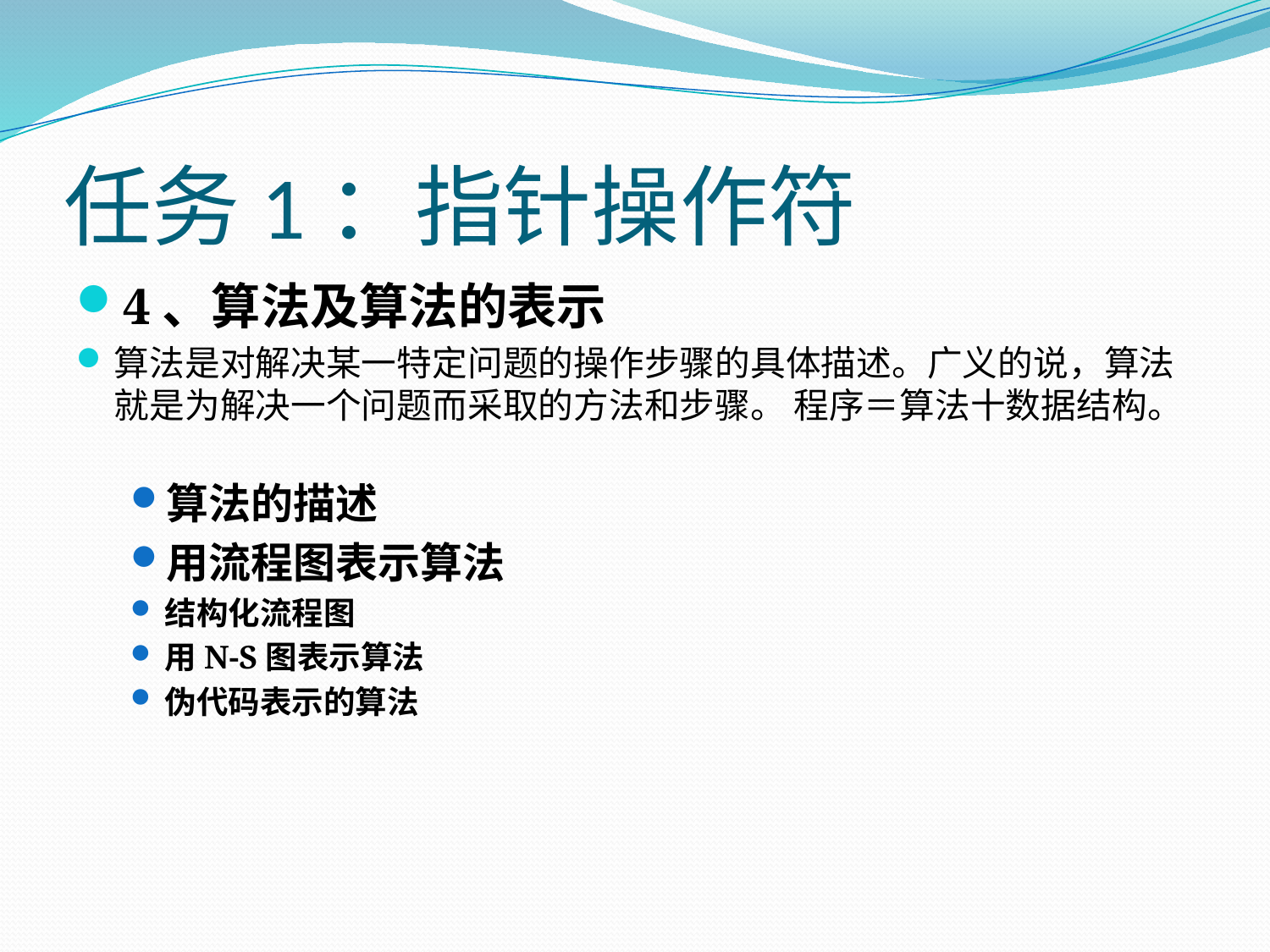

# 任务1：指针操作符
4、算法及算法的表示
算法是对解决某一特定问题的操作步骤的具体描述。广义的说，算法就是为解决一个问题而采取的方法和步骤。 程序＝算法十数据结构。
算法的描述
用流程图表示算法
结构化流程图
用N-S图表示算法
伪代码表示的算法